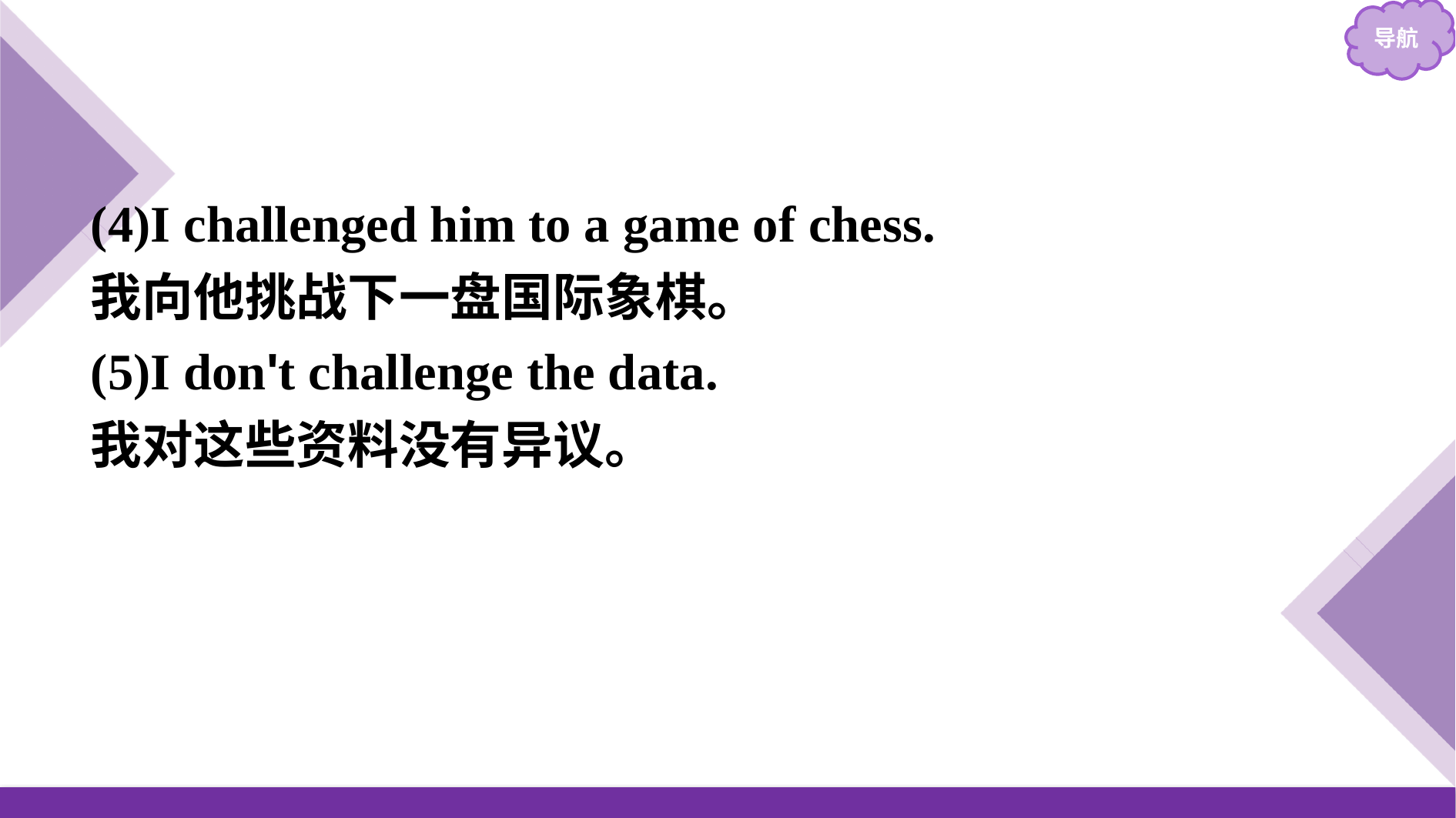

(4)I challenged him to a game of chess.
我向他挑战下一盘国际象棋。
(5)I don't challenge the data.
我对这些资料没有异议。